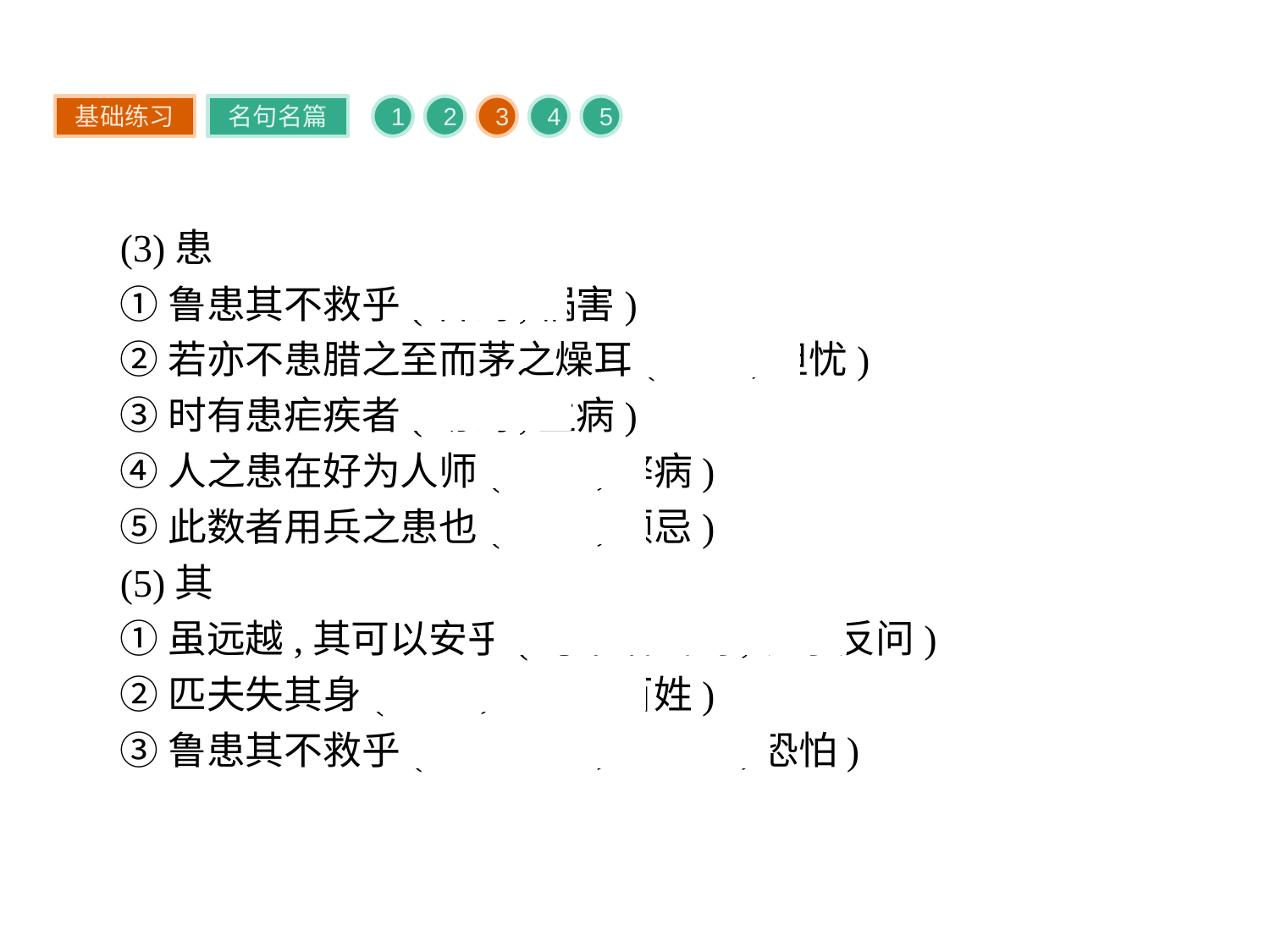

基础练习
名句名篇
1
2
3
4
5
(3)患
①鲁患其不救乎(名词,祸害)
②若亦不患腊之至而茅之燥耳(动词,担忧)
③时有患疟疾者(动词,生病)
④人之患在好为人师(名词,弊病)
⑤此数者用兵之患也(名词,顾忌)
(5)其
①虽远越,其可以安乎(句中语气词,表示反问)
②匹夫失其身(代词,代平民百姓)
③鲁患其不救乎(语气副词,表揣测,恐怕)